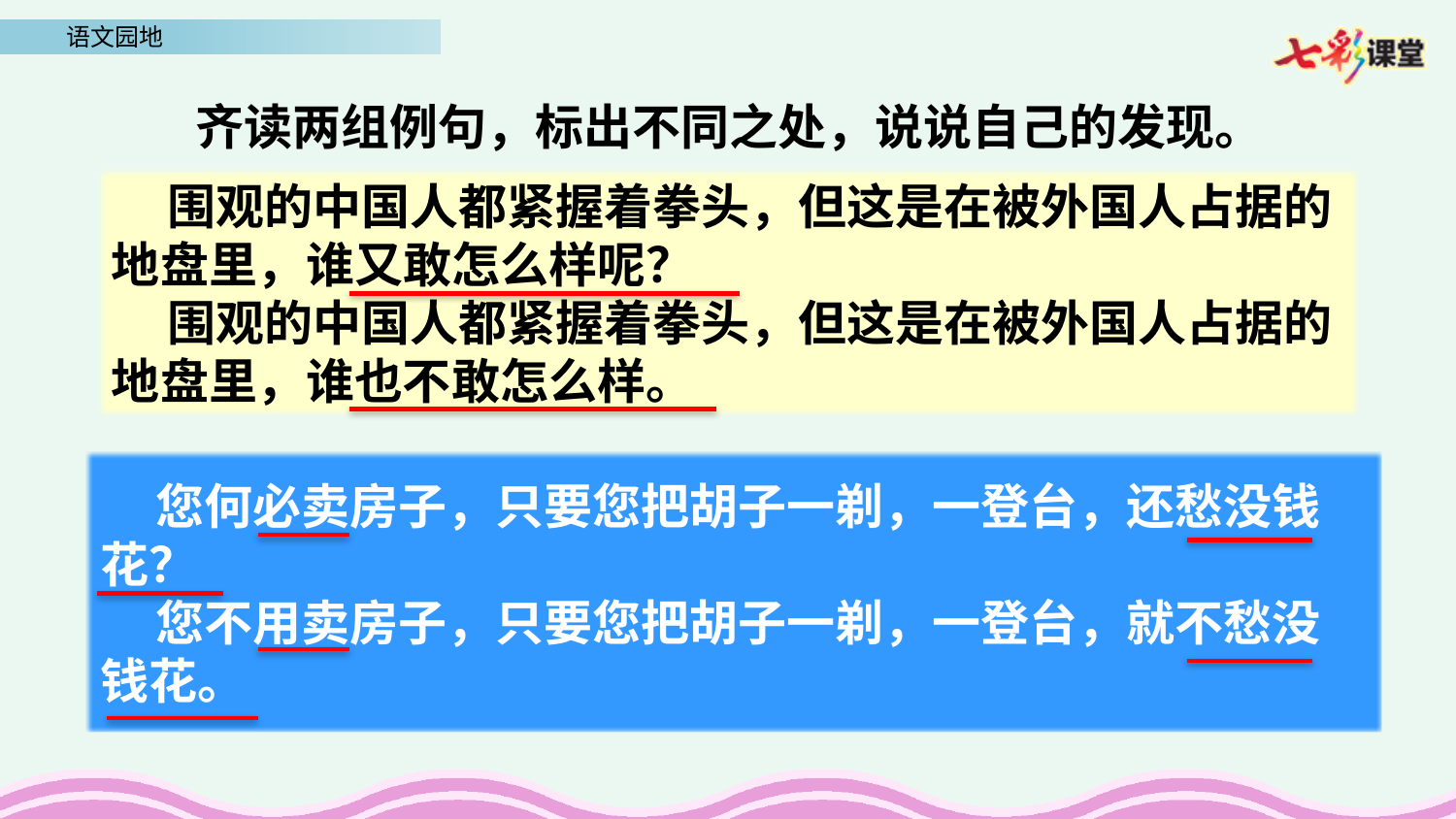

齐读两组例句，标出不同之处，说说自己的发现。
    围观的中国人都紧握着拳头，但这是在被外国人占据的地盘里，谁又敢怎么样呢？
    围观的中国人都紧握着拳头，但这是在被外国人占据的地盘里，谁也不敢怎么样。
    您何必卖房子，只要您把胡子一剃，一登台，还愁没钱花？
    您不用卖房子，只要您把胡子一剃，一登台，就不愁没钱花。